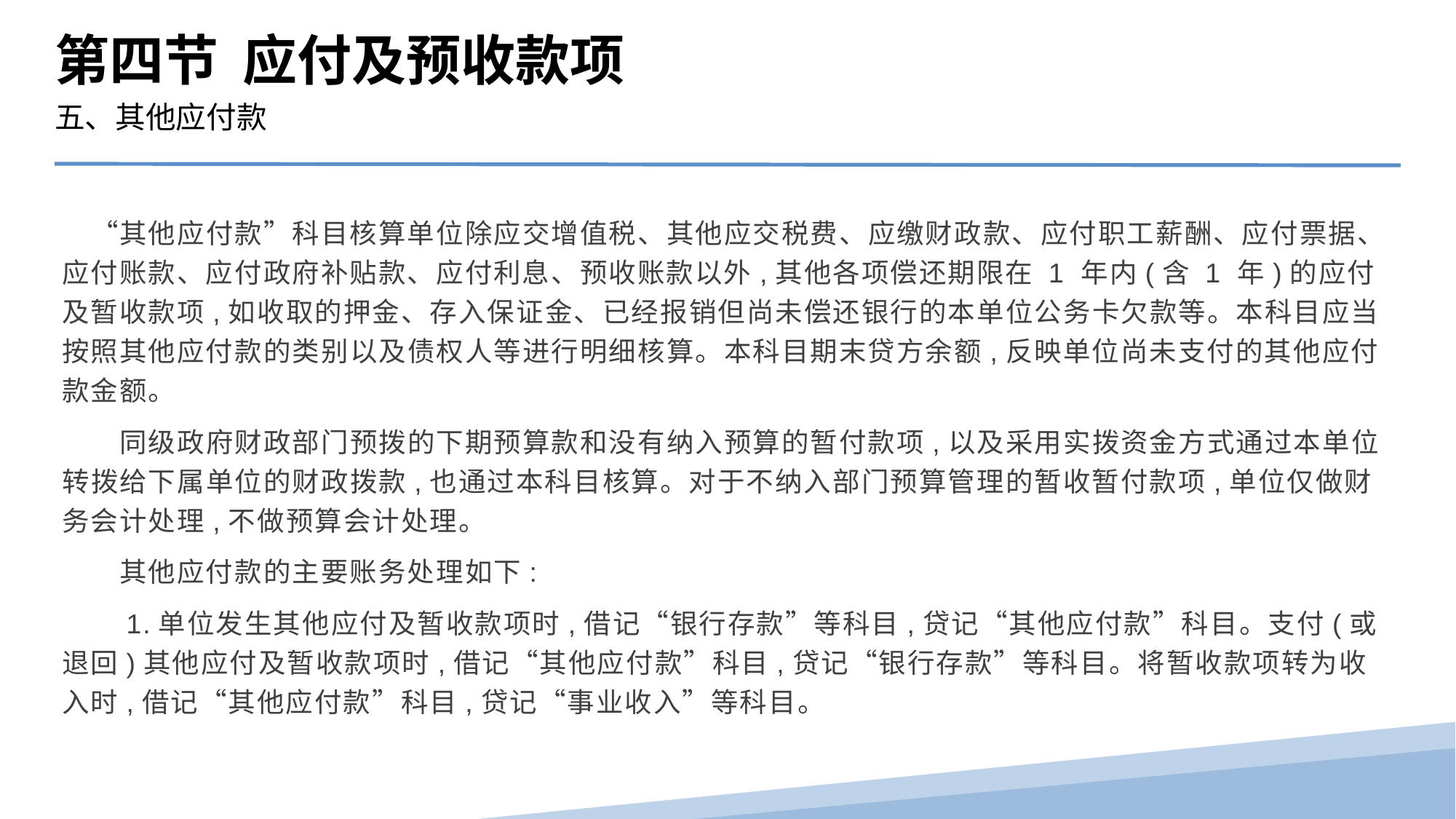

第四节  应付及预收款项
五、其他应付款
　“其他应付款”科目核算单位除应交增值税、其他应交税费、应缴财政款、应付职工薪酬、应付票据、应付账款、应付政府补贴款、应付利息、预收账款以外,其他各项偿还期限在 1 年内(含 1 年)的应付及暂收款项,如收取的押金、存入保证金、已经报销但尚未偿还银行的本单位公务卡欠款等。本科目应当按照其他应付款的类别以及债权人等进行明细核算。本科目期末贷方余额,反映单位尚未支付的其他应付款金额。
　　同级政府财政部门预拨的下期预算款和没有纳入预算的暂付款项,以及采用实拨资金方式通过本单位转拨给下属单位的财政拨款,也通过本科目核算。对于不纳入部门预算管理的暂收暂付款项,单位仅做财务会计处理,不做预算会计处理。
　　其他应付款的主要账务处理如下:
　　1.单位发生其他应付及暂收款项时,借记“银行存款”等科目,贷记“其他应付款”科目。支付(或退回)其他应付及暂收款项时,借记“其他应付款”科目,贷记“银行存款”等科目。将暂收款项转为收入时,借记“其他应付款”科目,贷记“事业收入”等科目。